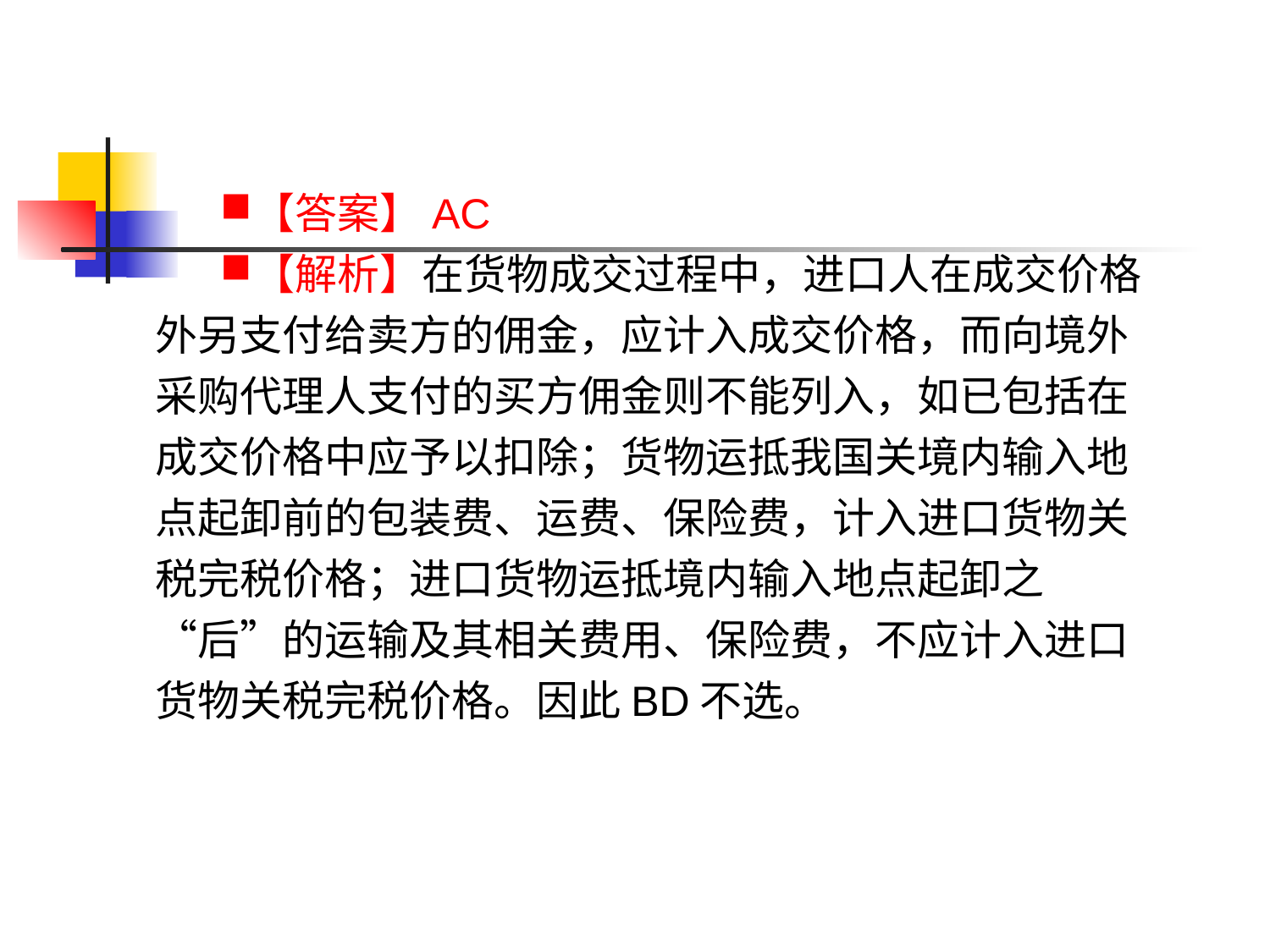

#
【答案】AC
【解析】在货物成交过程中，进口人在成交价格外另支付给卖方的佣金，应计入成交价格，而向境外采购代理人支付的买方佣金则不能列入，如已包括在成交价格中应予以扣除；货物运抵我国关境内输入地点起卸前的包装费、运费、保险费，计入进口货物关税完税价格；进口货物运抵境内输入地点起卸之“后”的运输及其相关费用、保险费，不应计入进口货物关税完税价格。因此BD不选。